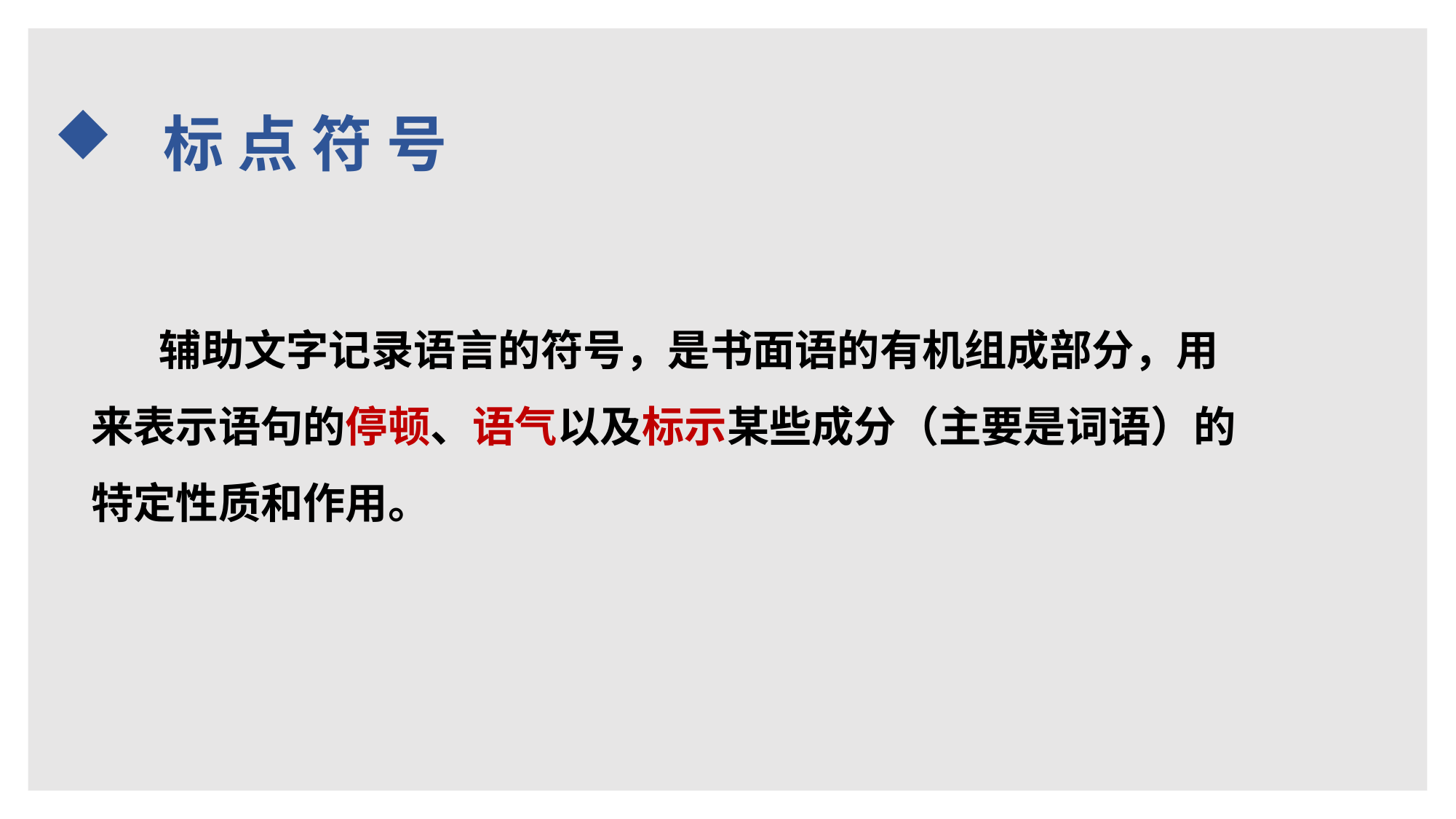

标 点 符 号
      辅助文字记录语言的符号，是书面语的有机组成部分，用来表示语句的停顿、语气以及标示某些成分（主要是词语）的特定性质和作用。